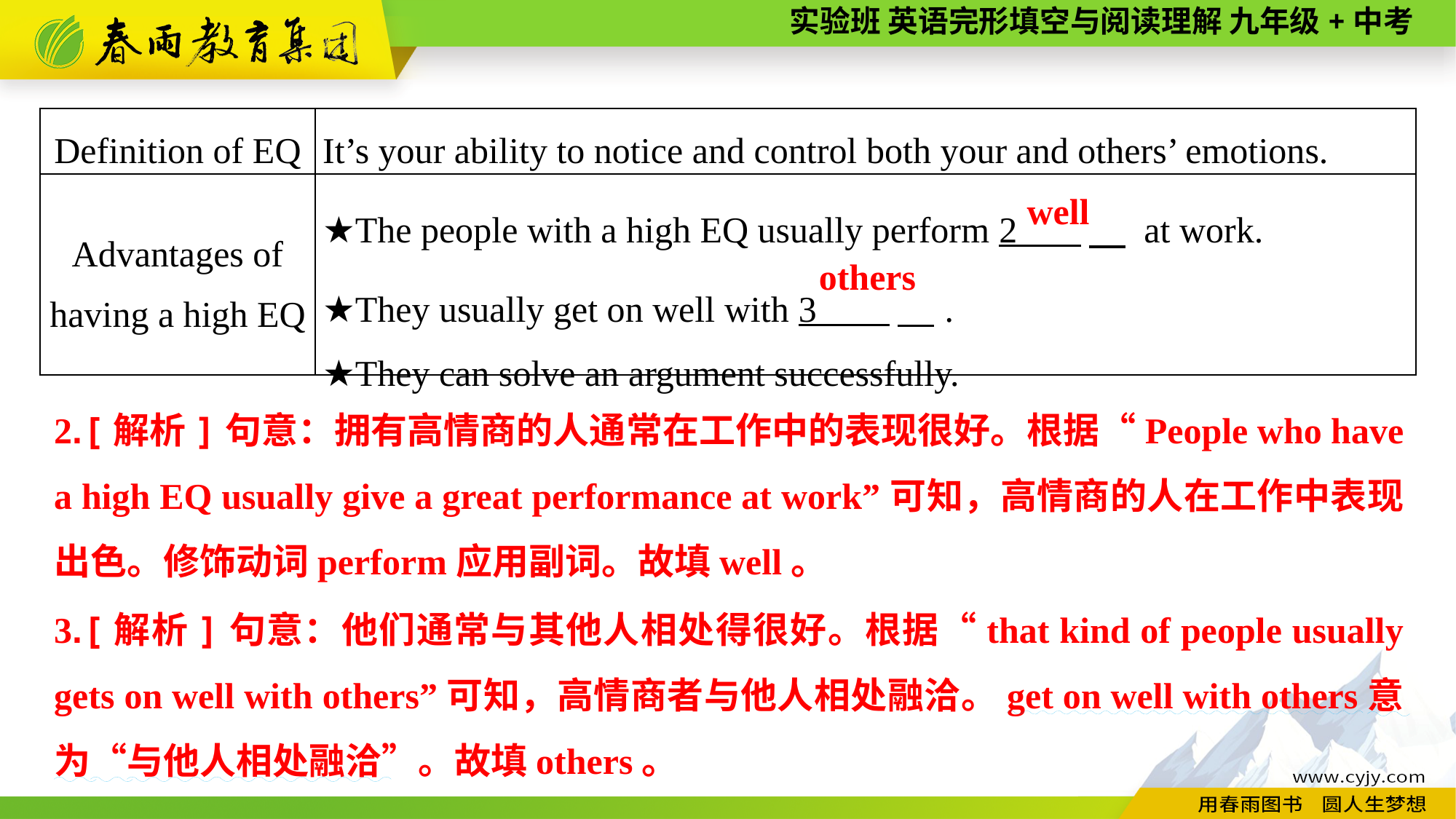

| Definition of EQ | It’s your ability to notice and control both your and others’ emotions. |
| --- | --- |
| Advantages of having a high EQ | ★The people with a high EQ usually perform 2 　 at work. ★They usually get on well with 3 　. ★They can solve an argument successfully. |
well
others
2.[解析]句意：拥有高情商的人通常在工作中的表现很好。根据“People who have a high EQ usually give a great performance at work”可知，高情商的人在工作中表现出色。修饰动词perform应用副词。故填well。
3.[解析]句意：他们通常与其他人相处得很好。根据“that kind of people usually gets on well with others”可知，高情商者与他人相处融洽。get on well with others意为“与他人相处融洽”。故填others。